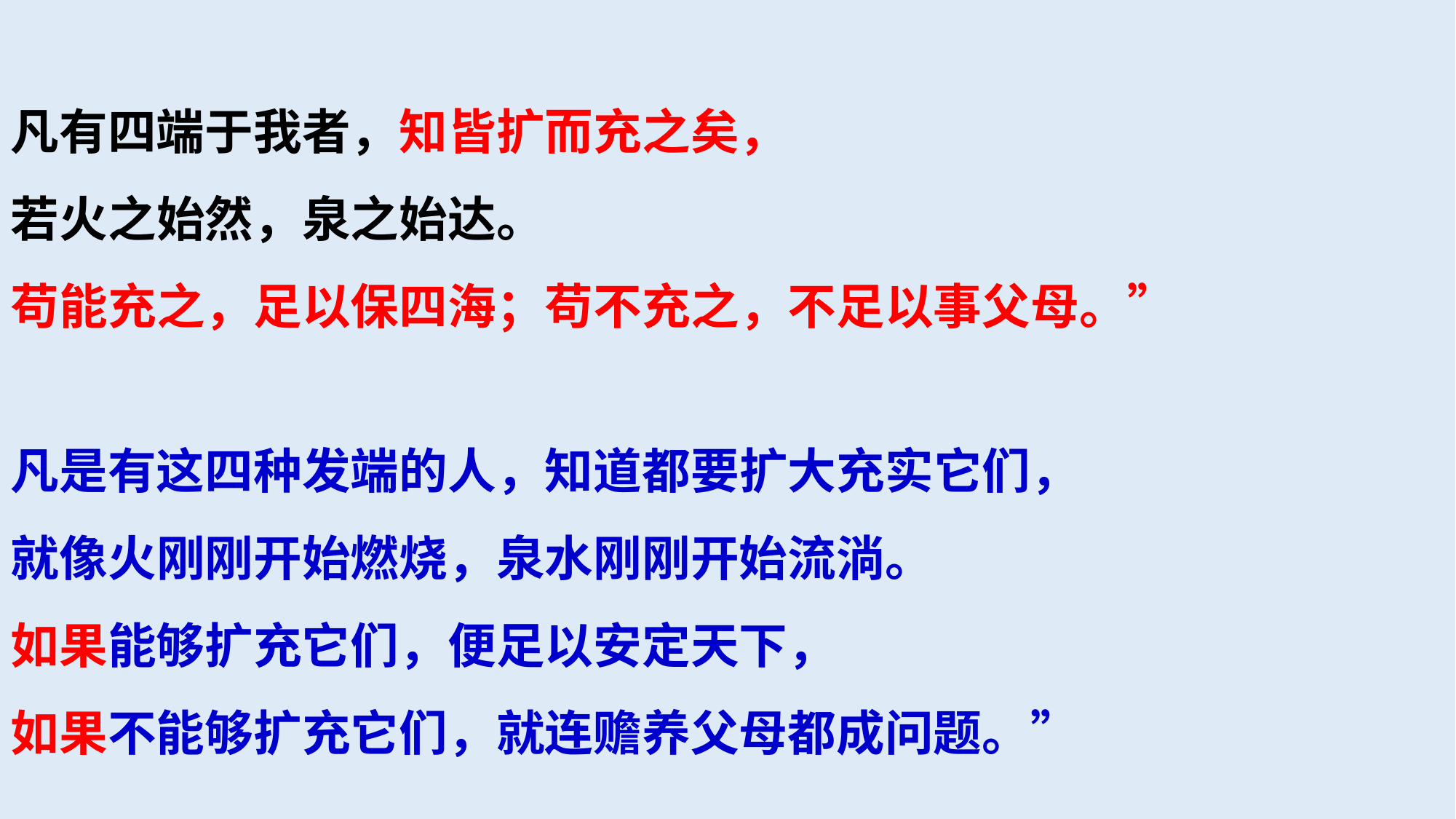

凡有四端于我者，知皆扩而充之矣，
若火之始然，泉之始达。
苟能充之，足以保四海；苟不充之，不足以事父母。”
凡是有这四种发端的人，知道都要扩大充实它们，
就像火刚刚开始燃烧，泉水刚刚开始流淌。
如果能够扩充它们，便足以安定天下，
如果不能够扩充它们，就连赡养父母都成问题。”